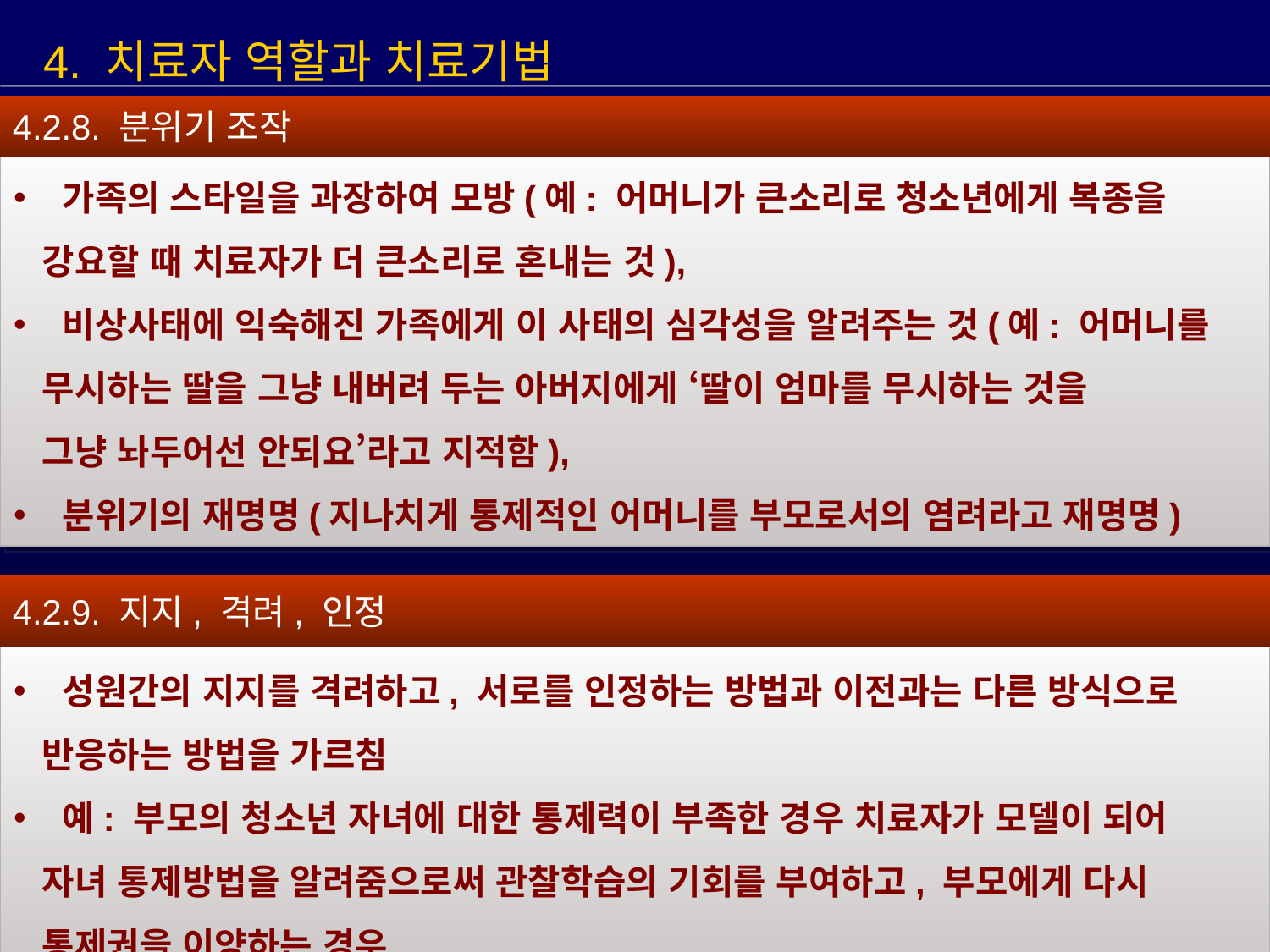

4. 치료자 역할과 치료기법

4.2.8. 분위기 조작
 가족의 스타일을 과장하여 모방(예: 어머니가 큰소리로 청소년에게 복종을
  강요할 때 치료자가 더 큰소리로 혼내는 것),
 비상사태에 익숙해진 가족에게 이 사태의 심각성을 알려주는 것(예: 어머니를
  무시하는 딸을 그냥 내버려 두는 아버지에게 ‘딸이 엄마를 무시하는 것을
  그냥 놔두어선 안되요’라고 지적함),
 분위기의 재명명(지나치게 통제적인 어머니를 부모로서의 염려라고 재명명)
4.2.9. 지지, 격려, 인정
 성원간의 지지를 격려하고, 서로를 인정하는 방법과 이전과는 다른 방식으로
  반응하는 방법을 가르침
 예: 부모의 청소년 자녀에 대한 통제력이 부족한 경우 치료자가 모델이 되어
  자녀 통제방법을 알려줌으로써 관찰학습의 기회를 부여하고, 부모에게 다시
  통제권을 이양하는 경우